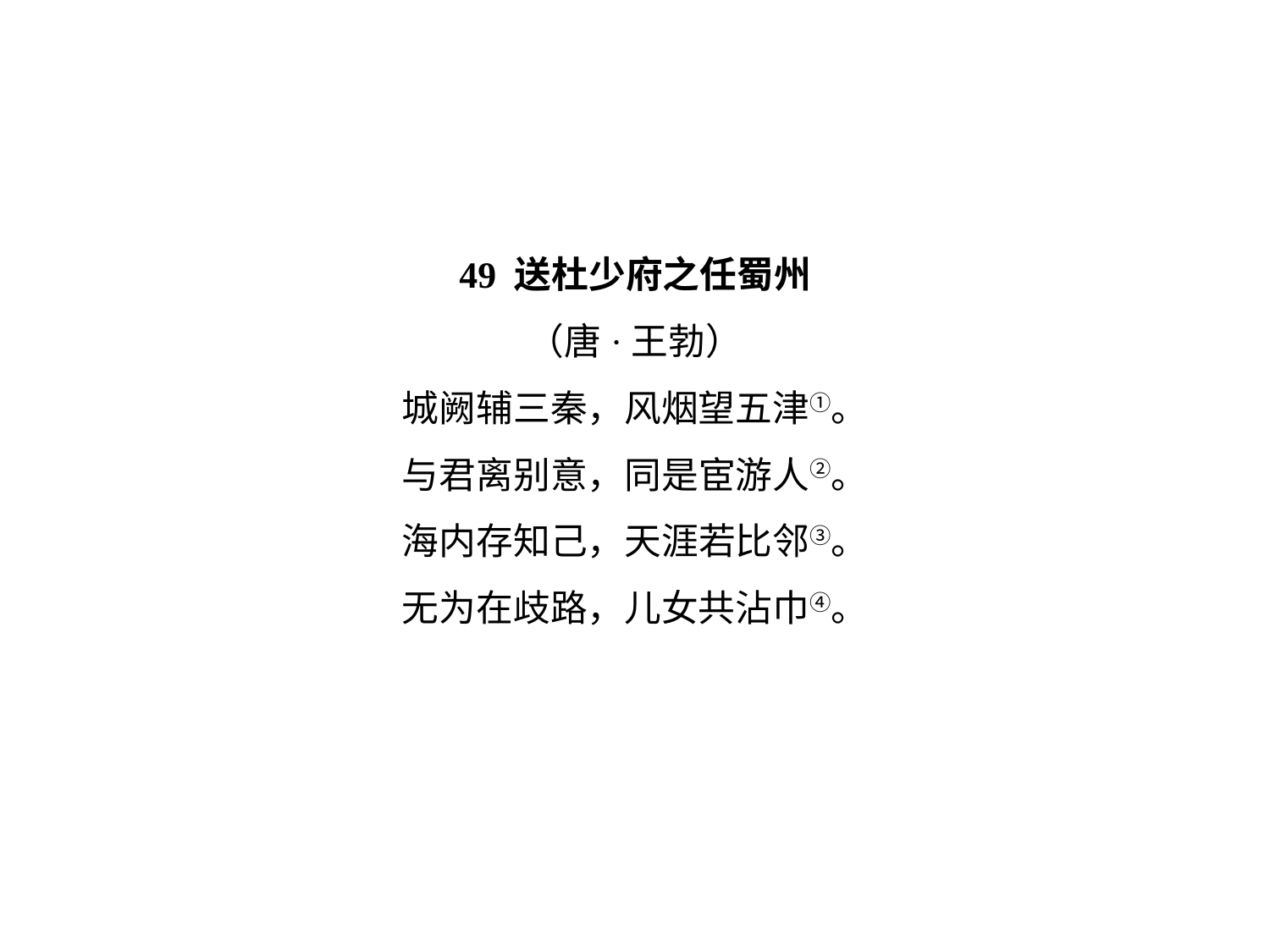

49 送杜少府之任蜀州
（唐·王勃）
城阙辅三秦，风烟望五津①。
与君离别意，同是宦游人②。
海内存知己，天涯若比邻③。
无为在歧路，儿女共沾巾④。